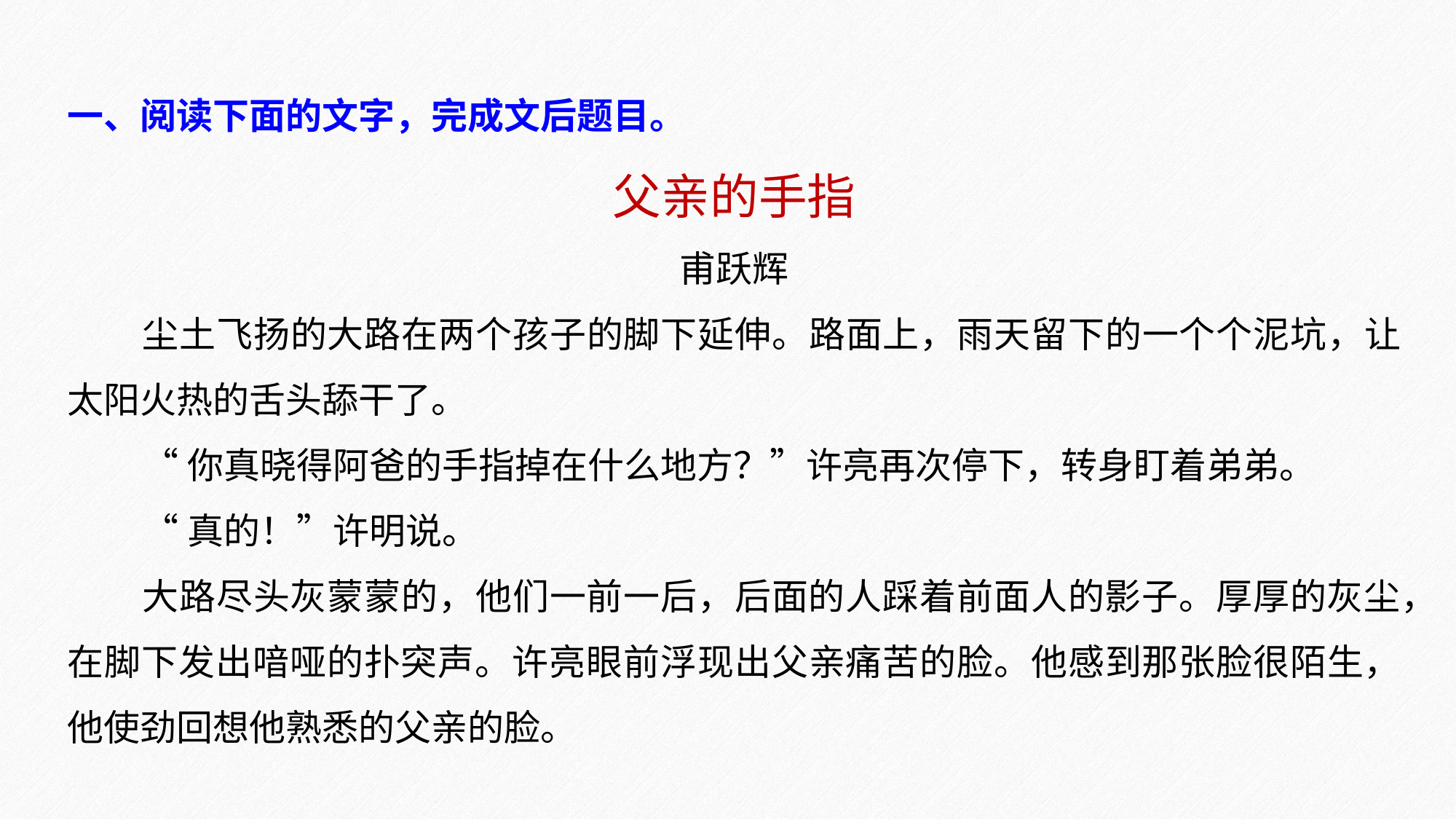

一、阅读下面的文字，完成文后题目。
父亲的手指
甫跃辉
尘土飞扬的大路在两个孩子的脚下延伸。路面上，雨天留下的一个个泥坑，让太阳火热的舌头舔干了。
“你真晓得阿爸的手指掉在什么地方？”许亮再次停下，转身盯着弟弟。
“真的！”许明说。
大路尽头灰蒙蒙的，他们一前一后，后面的人踩着前面人的影子。厚厚的灰尘，在脚下发出喑哑的扑突声。许亮眼前浮现出父亲痛苦的脸。他感到那张脸很陌生，他使劲回想他熟悉的父亲的脸。